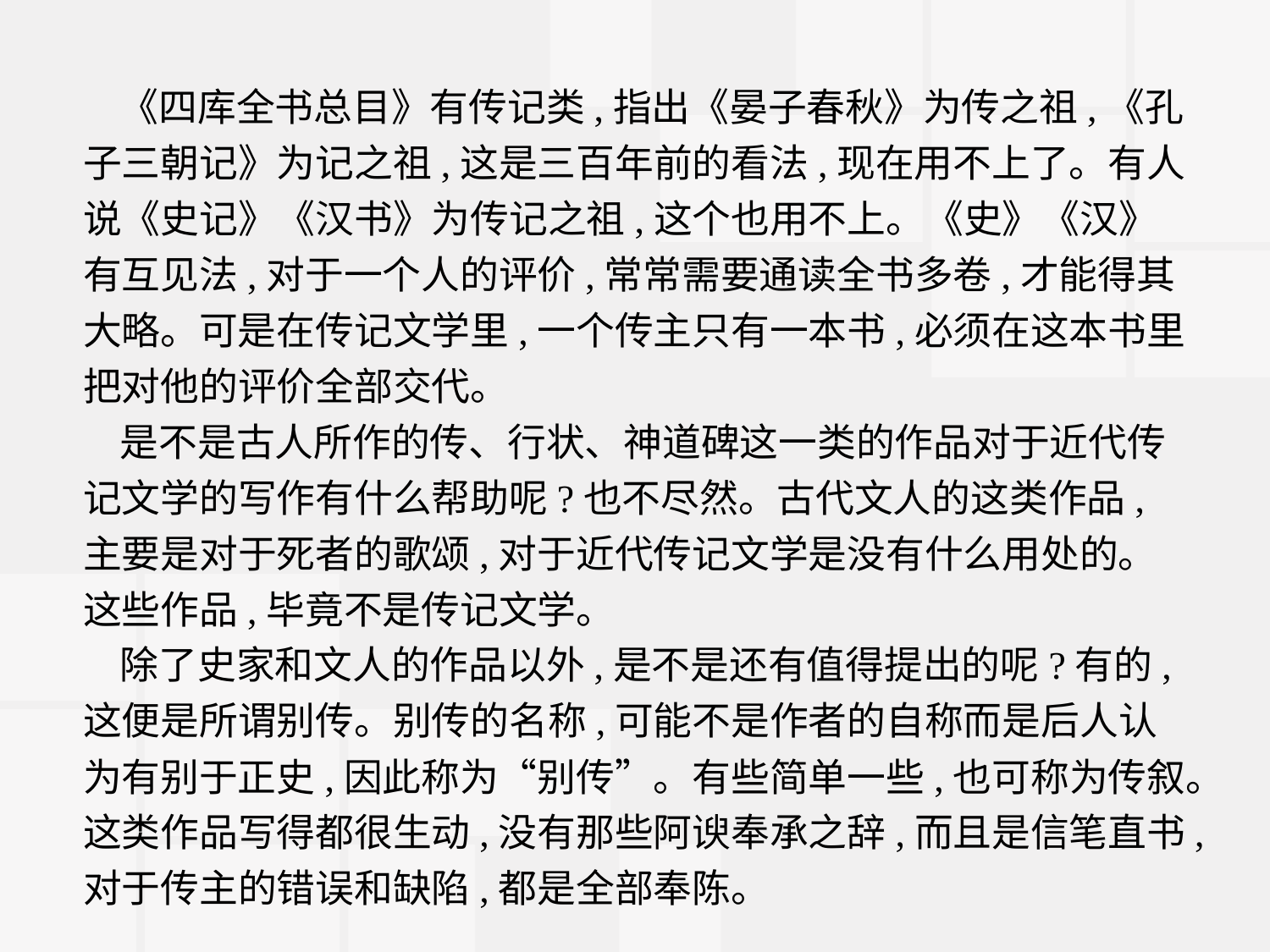

《四库全书总目》有传记类,指出《晏子春秋》为传之祖,《孔子三朝记》为记之祖,这是三百年前的看法,现在用不上了。有人说《史记》《汉书》为传记之祖,这个也用不上。《史》《汉》有互见法,对于一个人的评价,常常需要通读全书多卷,才能得其大略。可是在传记文学里,一个传主只有一本书,必须在这本书里把对他的评价全部交代。
是不是古人所作的传、行状、神道碑这一类的作品对于近代传记文学的写作有什么帮助呢?也不尽然。古代文人的这类作品,主要是对于死者的歌颂,对于近代传记文学是没有什么用处的。这些作品,毕竟不是传记文学。
除了史家和文人的作品以外,是不是还有值得提出的呢?有的,这便是所谓别传。别传的名称,可能不是作者的自称而是后人认为有别于正史,因此称为“别传”。有些简单一些,也可称为传叙。这类作品写得都很生动,没有那些阿谀奉承之辞,而且是信笔直书,对于传主的错误和缺陷,都是全部奉陈。